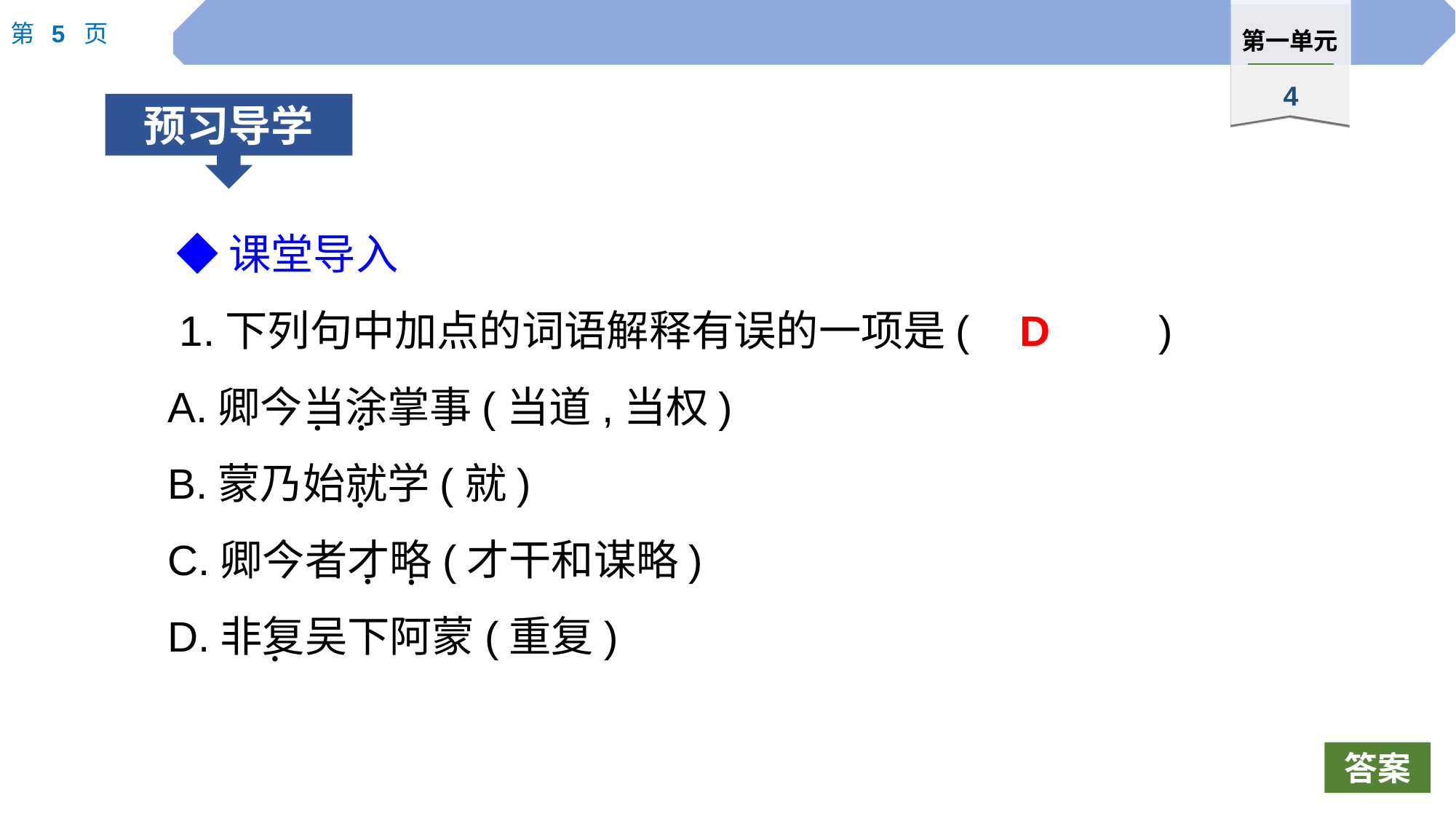

◆课堂导入

 1.下列句中加点的词语解释有误的一项是(                )
A.卿今当涂掌事(当道,当权)
B.蒙乃始就学(就)
C.卿今者才略(才干和谋略)
D.非复吴下阿蒙(重复)
D
 ·
 ·
 ·
 ·
 ·
 ·
答案